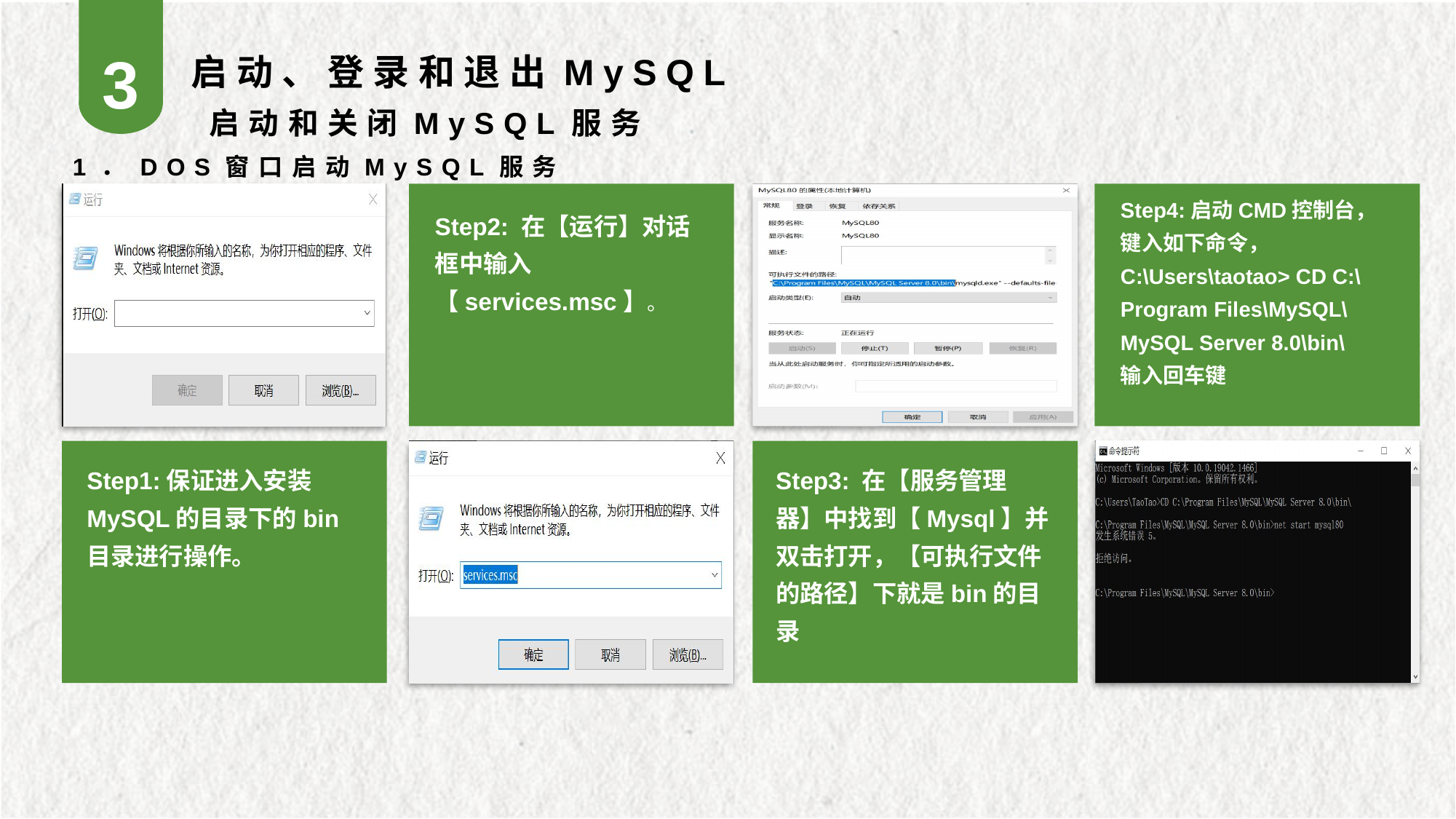

3
启动、登录和退出MySQL

启动和关闭MySQL服务
1．DOS窗口启动MySQL服务
Step4:启动CMD控制台，键入如下命令，
C:\Users\taotao> CD C:\Program Files\MySQL\MySQL Server 8.0\bin\
输入回车键

Step2: 在【运行】对话框中输入【services.msc】。

Step1:保证进入安装MySQL的目录下的bin目录进行操作。
Step3: 在【服务管理器】中找到【Mysql】并双击打开，【可执行文件的路径】下就是bin的目录